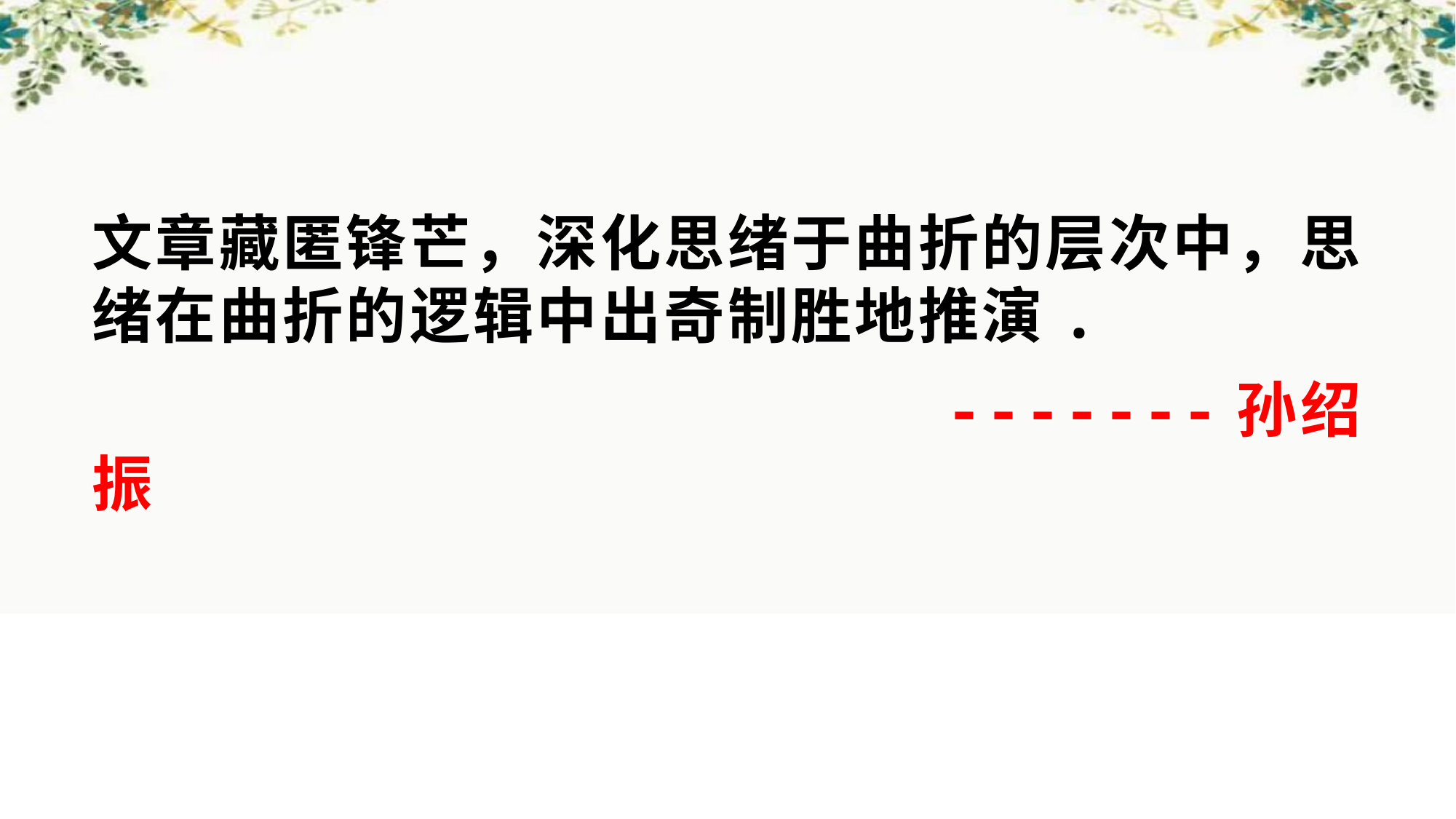

文章藏匿锋芒，深化思绪于曲折的层次中，思绪在曲折的逻辑中出奇制胜地推演.
                    -------孙绍振